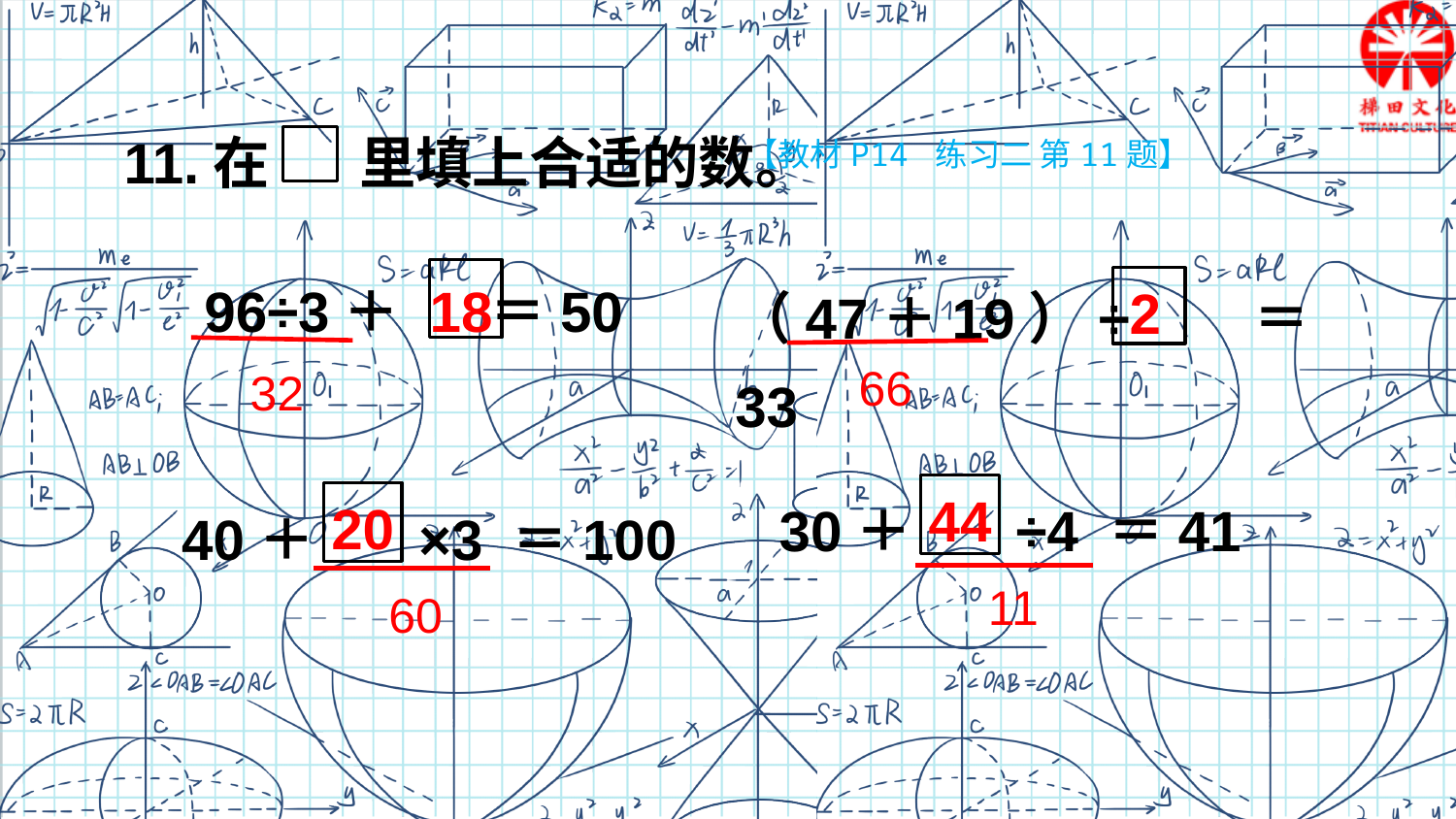

11.在       里填上合适的数。

【教材P14 练习二 第11题】
18
96÷3＋       ＝50

2
（47＋19）÷       ＝33

66
32
44
20
30＋       ÷4 ＝41

40＋       ×3 ＝100

11
60